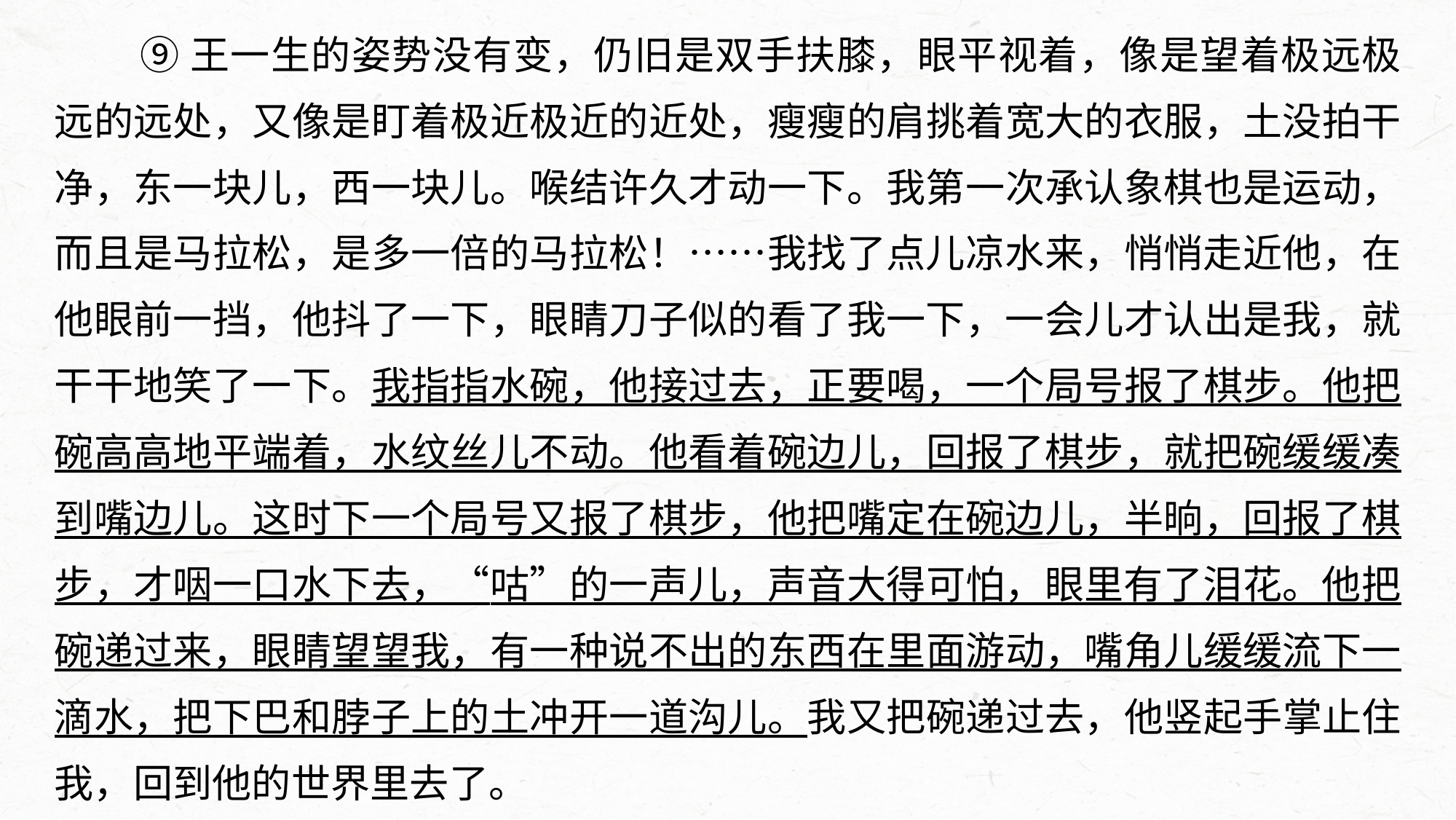

⑨王一生的姿势没有变，仍旧是双手扶膝，眼平视着，像是望着极远极远的远处，又像是盯着极近极近的近处，瘦瘦的肩挑着宽大的衣服，土没拍干净，东一块儿，西一块儿。喉结许久才动一下。我第一次承认象棋也是运动，而且是马拉松，是多一倍的马拉松！……我找了点儿凉水来，悄悄走近他，在他眼前一挡，他抖了一下，眼睛刀子似的看了我一下，一会儿才认出是我，就干干地笑了一下。我指指水碗，他接过去，正要喝，一个局号报了棋步。他把碗高高地平端着，水纹丝儿不动。他看着碗边儿，回报了棋步，就把碗缓缓凑到嘴边儿。这时下一个局号又报了棋步，他把嘴定在碗边儿，半晌，回报了棋步，才咽一口水下去，“咕”的一声儿，声音大得可怕，眼里有了泪花。他把碗递过来，眼睛望望我，有一种说不出的东西在里面游动，嘴角儿缓缓流下一滴水，把下巴和脖子上的土冲开一道沟儿。我又把碗递过去，他竖起手掌止住我，回到他的世界里去了。